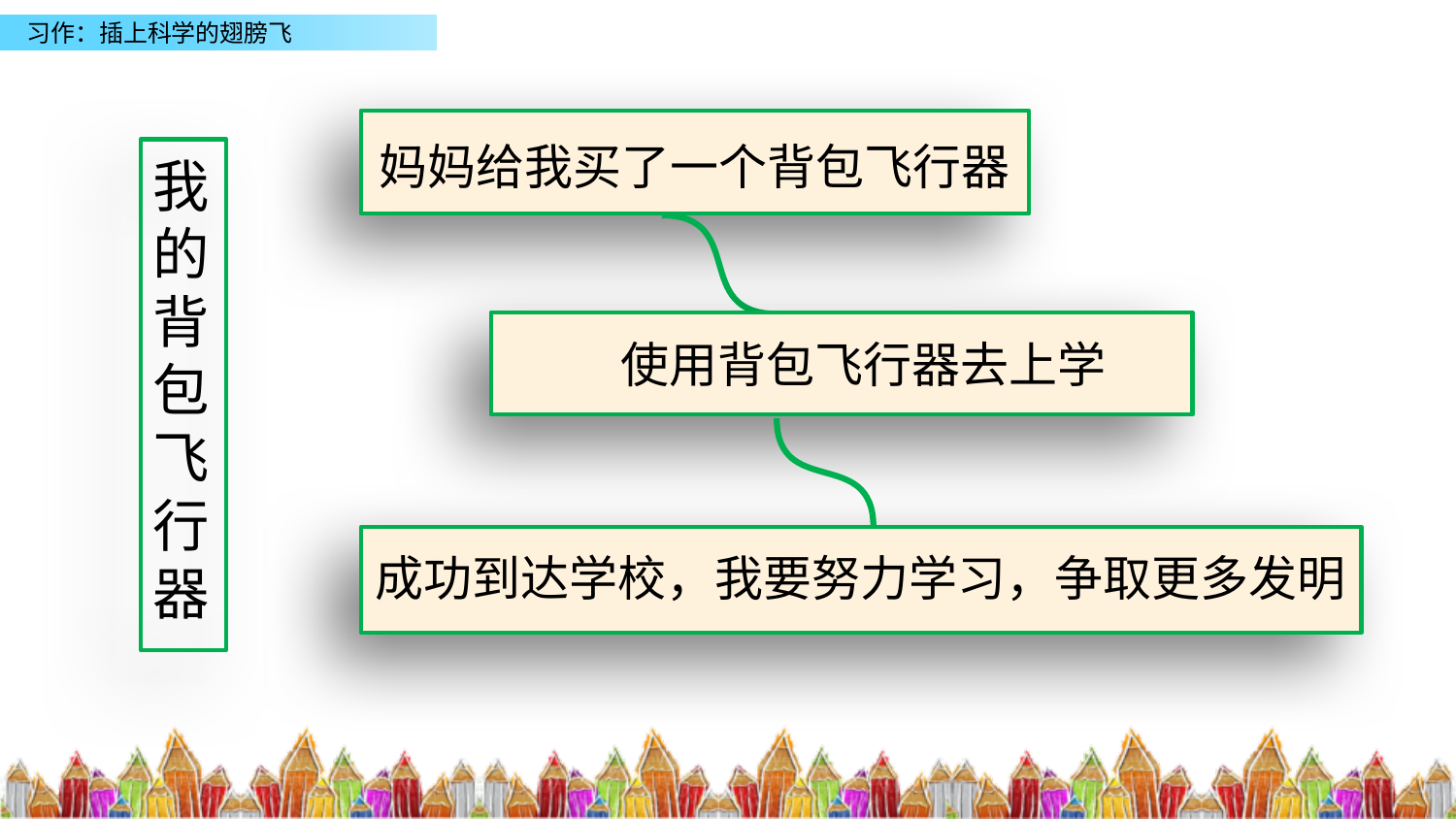

妈妈给我买了一个背包飞行器

我的背包飞行器

使用背包飞行器去上学

成功到达学校，我要努力学习，争取更多发明